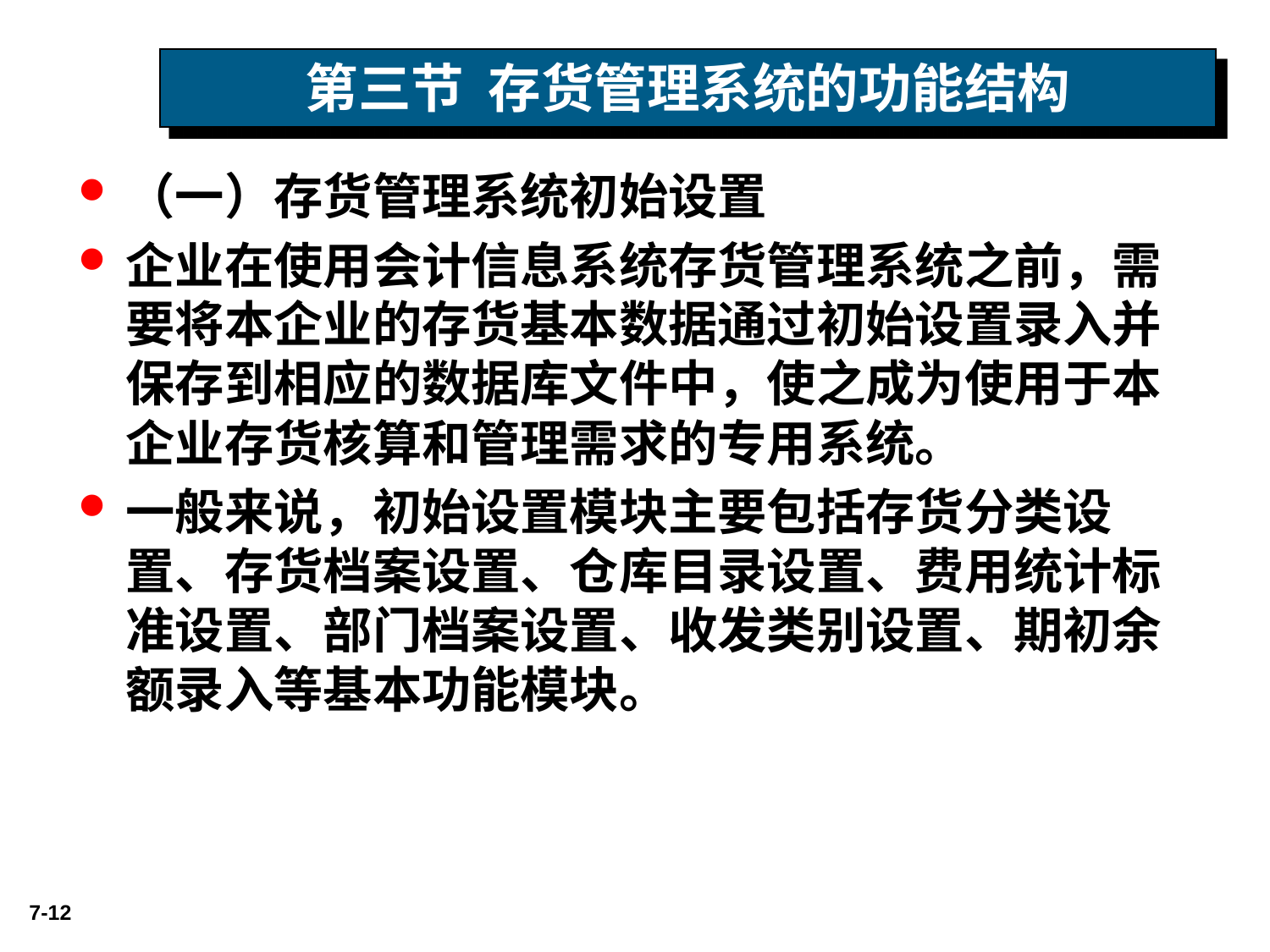

# 第三节  存货管理系统的功能结构
（一）存货管理系统初始设置
企业在使用会计信息系统存货管理系统之前，需要将本企业的存货基本数据通过初始设置录入并保存到相应的数据库文件中，使之成为使用于本企业存货核算和管理需求的专用系统。
一般来说，初始设置模块主要包括存货分类设置、存货档案设置、仓库目录设置、费用统计标准设置、部门档案设置、收发类别设置、期初余额录入等基本功能模块。